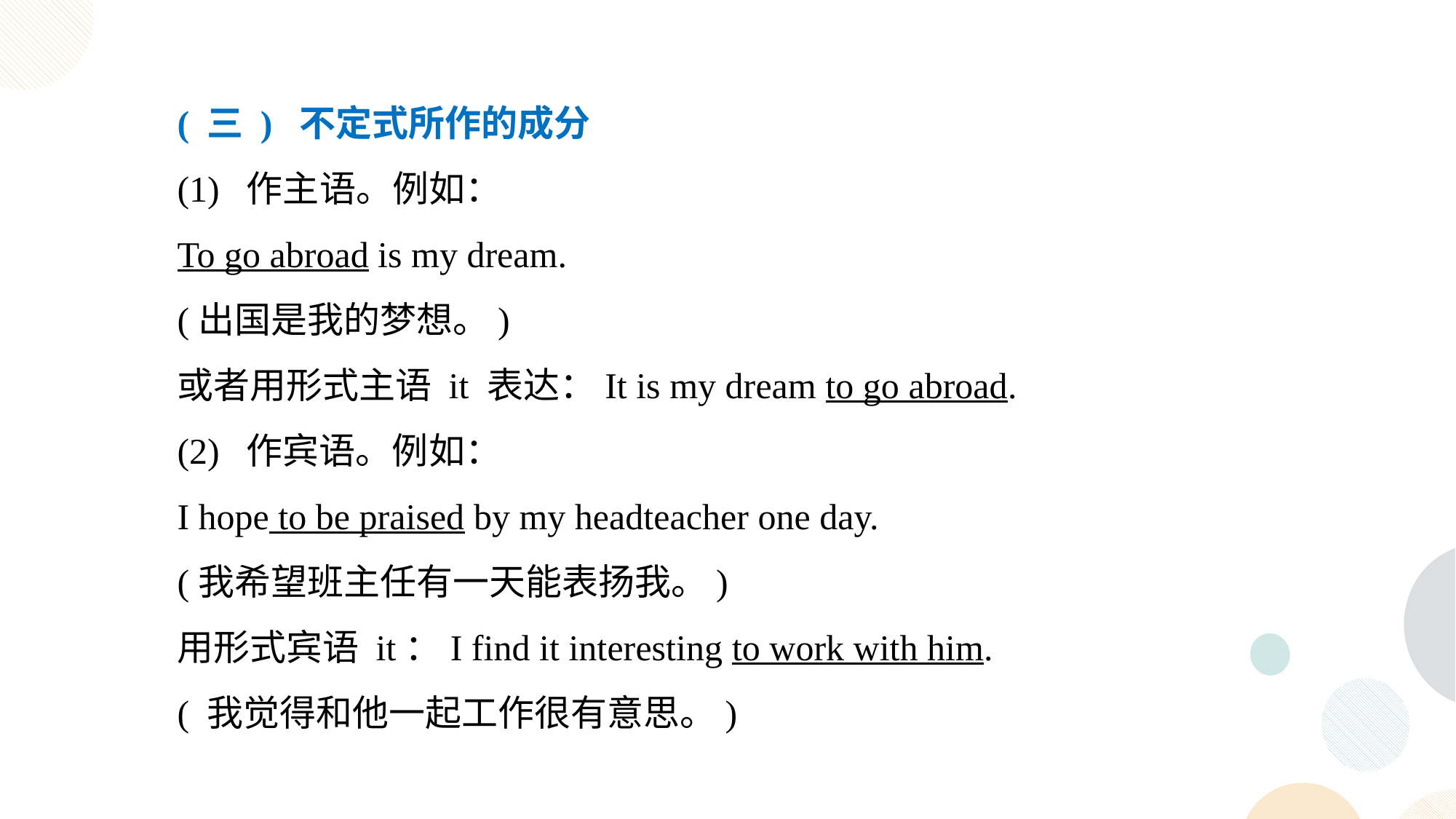

( 三 )  不定式所作的成分
(1)  作主语。例如：
To go abroad is my dream.
(出国是我的梦想。)
或者用形式主语 it 表达：It is my dream to go abroad.
(2)  作宾语。例如：
I hope to be praised by my headteacher one day.
(我希望班主任有一天能表扬我。)
用形式宾语 it：I find it interesting to work with him.
( 我觉得和他一起工作很有意思。)